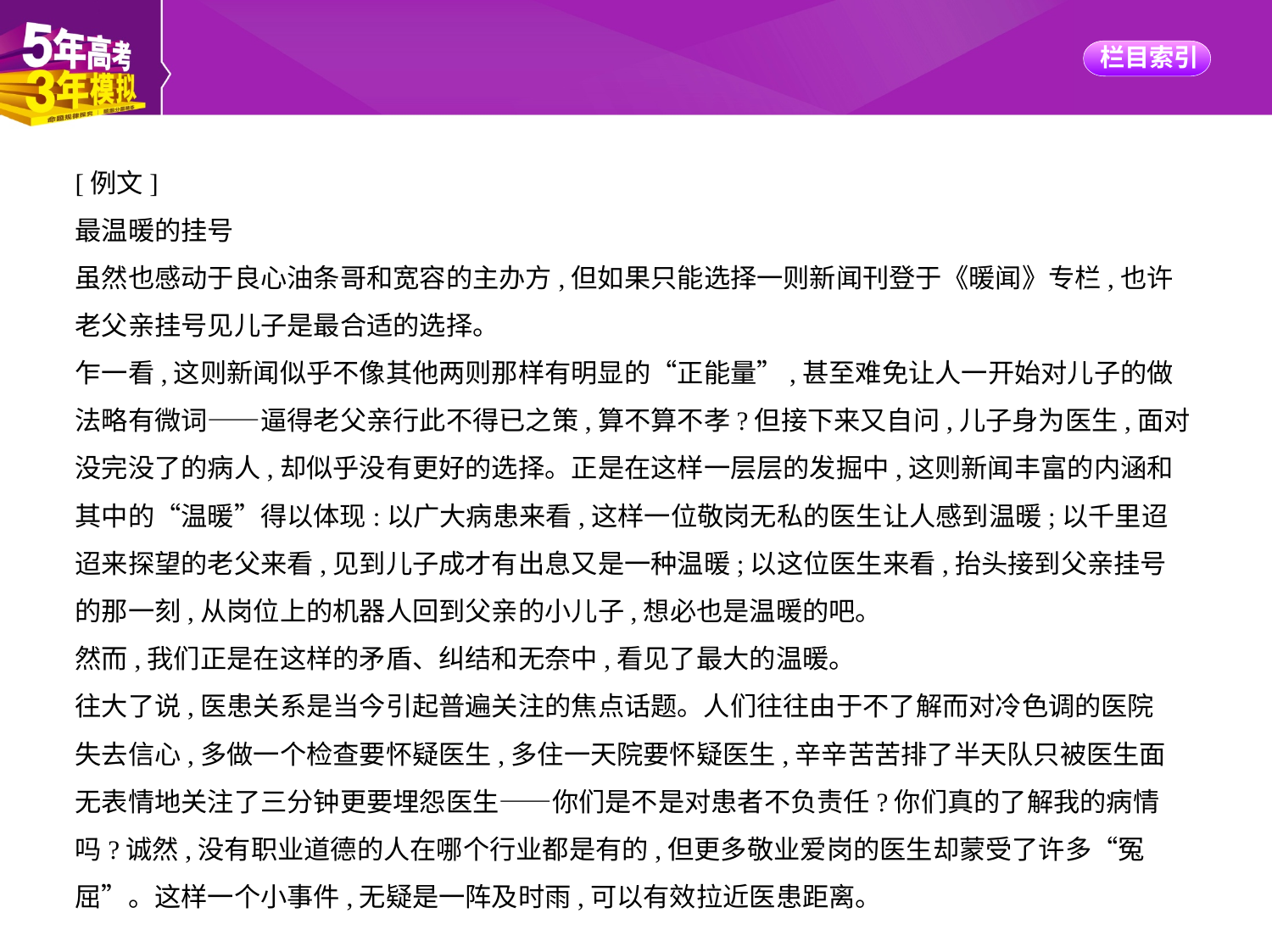

[例文]
最温暖的挂号
虽然也感动于良心油条哥和宽容的主办方,但如果只能选择一则新闻刊登于《暖闻》专栏,也许
老父亲挂号见儿子是最合适的选择。
乍一看,这则新闻似乎不像其他两则那样有明显的“正能量”,甚至难免让人一开始对儿子的做
法略有微词——逼得老父亲行此不得已之策,算不算不孝?但接下来又自问,儿子身为医生,面对
没完没了的病人,却似乎没有更好的选择。正是在这样一层层的发掘中,这则新闻丰富的内涵和
其中的“温暖”得以体现:以广大病患来看,这样一位敬岗无私的医生让人感到温暖;以千里迢
迢来探望的老父来看,见到儿子成才有出息又是一种温暖;以这位医生来看,抬头接到父亲挂号
的那一刻,从岗位上的机器人回到父亲的小儿子,想必也是温暖的吧。
然而,我们正是在这样的矛盾、纠结和无奈中,看见了最大的温暖。
往大了说,医患关系是当今引起普遍关注的焦点话题。人们往往由于不了解而对冷色调的医院
失去信心,多做一个检查要怀疑医生,多住一天院要怀疑医生,辛辛苦苦排了半天队只被医生面
无表情地关注了三分钟更要埋怨医生——你们是不是对患者不负责任?你们真的了解我的病情
吗?诚然,没有职业道德的人在哪个行业都是有的,但更多敬业爱岗的医生却蒙受了许多“冤
屈”。这样一个小事件,无疑是一阵及时雨,可以有效拉近医患距离。